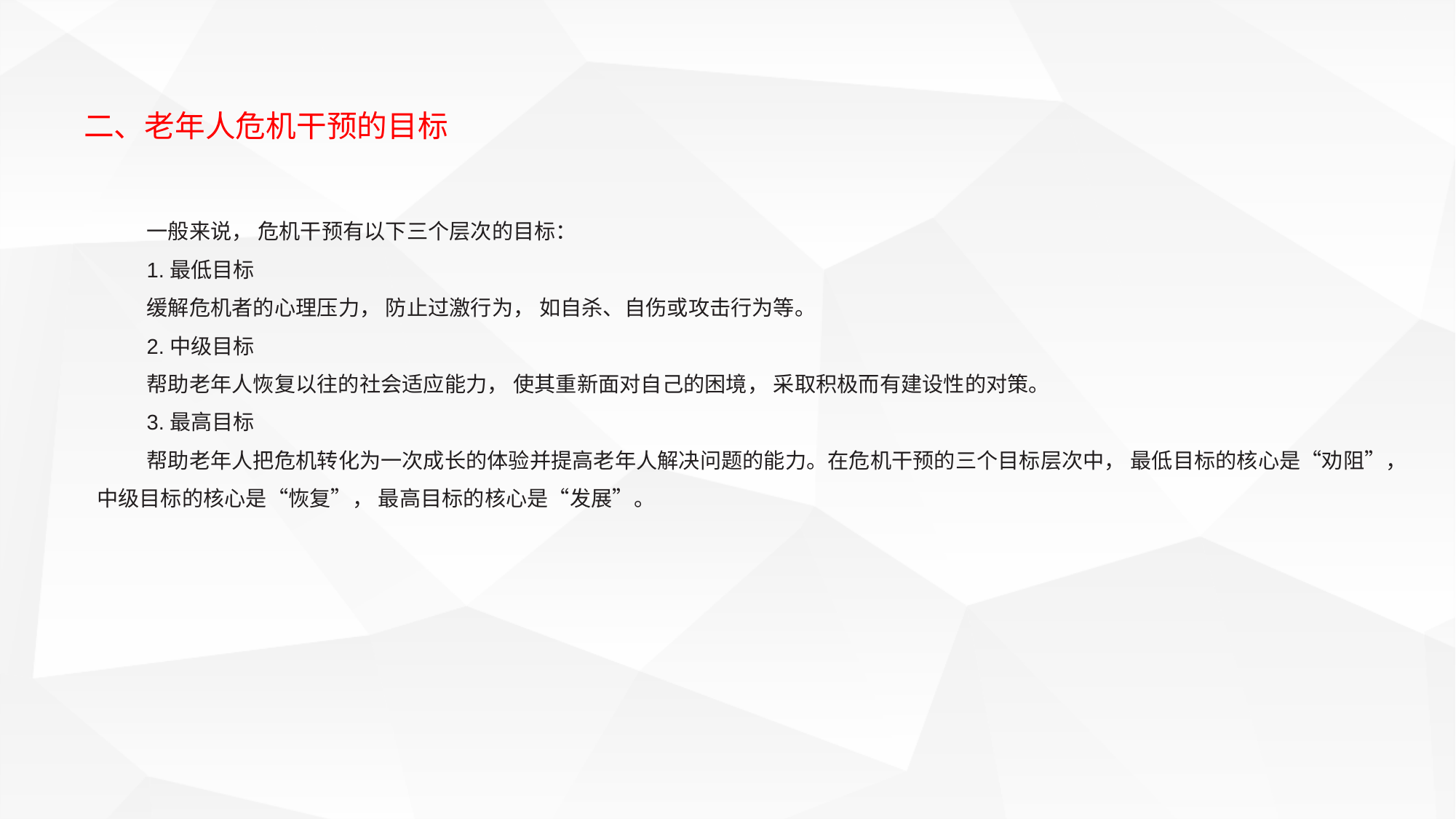

二、老年人危机干预的目标
一般来说， 危机干预有以下三个层次的目标：
1.最低目标
缓解危机者的心理压力， 防止过激行为， 如自杀、自伤或攻击行为等。
2.中级目标
帮助老年人恢复以往的社会适应能力， 使其重新面对自己的困境， 采取积极而有建设性的对策。
3.最高目标
帮助老年人把危机转化为一次成长的体验并提高老年人解决问题的能力。在危机干预的三个目标层次中， 最低目标的核心是“劝阻”， 中级目标的核心是“恢复”， 最高目标的核心是“发展”。